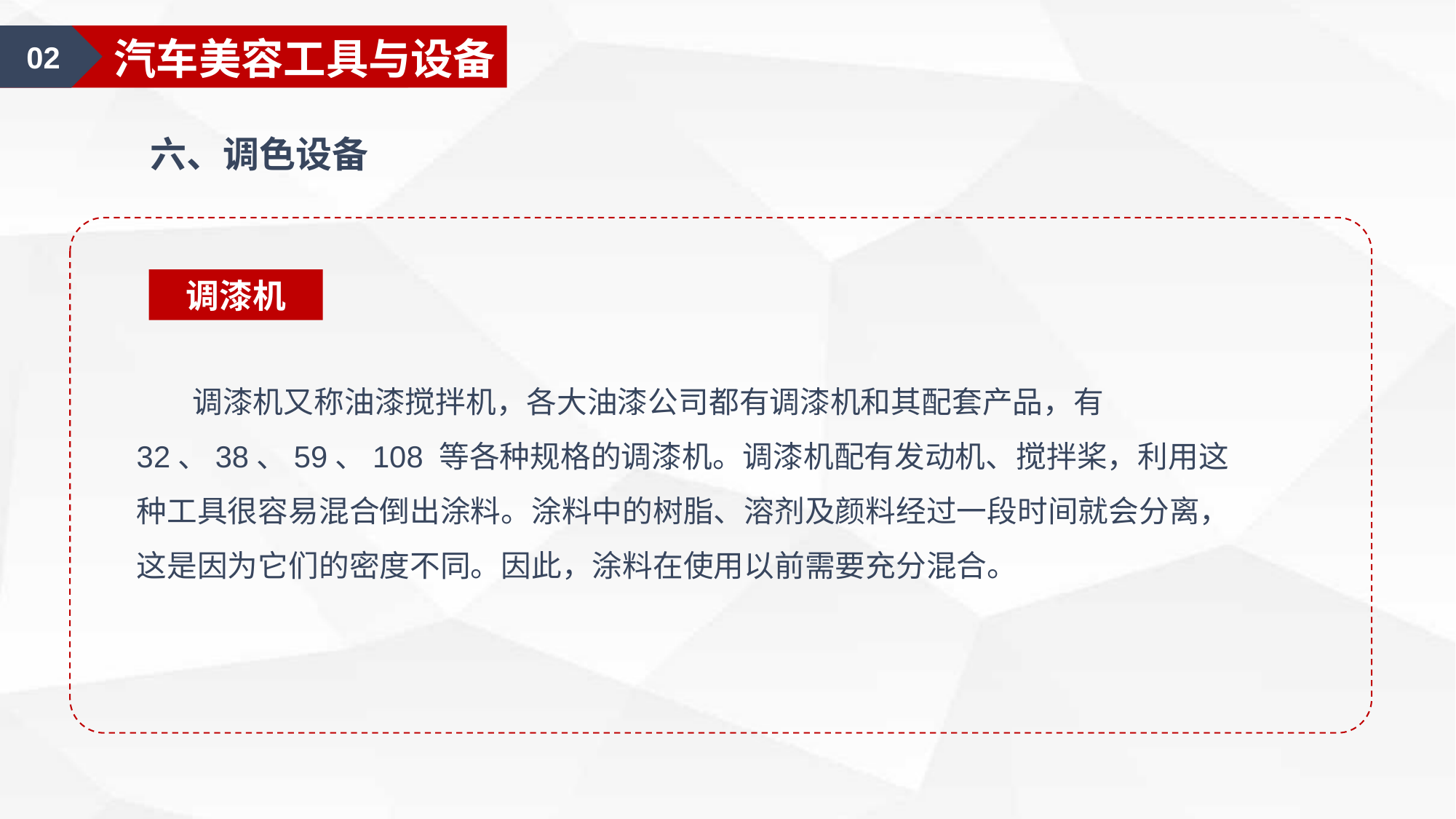

01
汽车美容认知

02
汽车美容工具与设备
六、调色设备

调漆机
        调漆机又称油漆搅拌机，各大油漆公司都有调漆机和其配套产品，有 32、38、59、108 等各种规格的调漆机。调漆机配有发动机、搅拌桨，利用这种工具很容易混合倒出涂料。涂料中的树脂、溶剂及颜料经过一段时间就会分离，这是因为它们的密度不同。因此，涂料在使用以前需要充分混合。